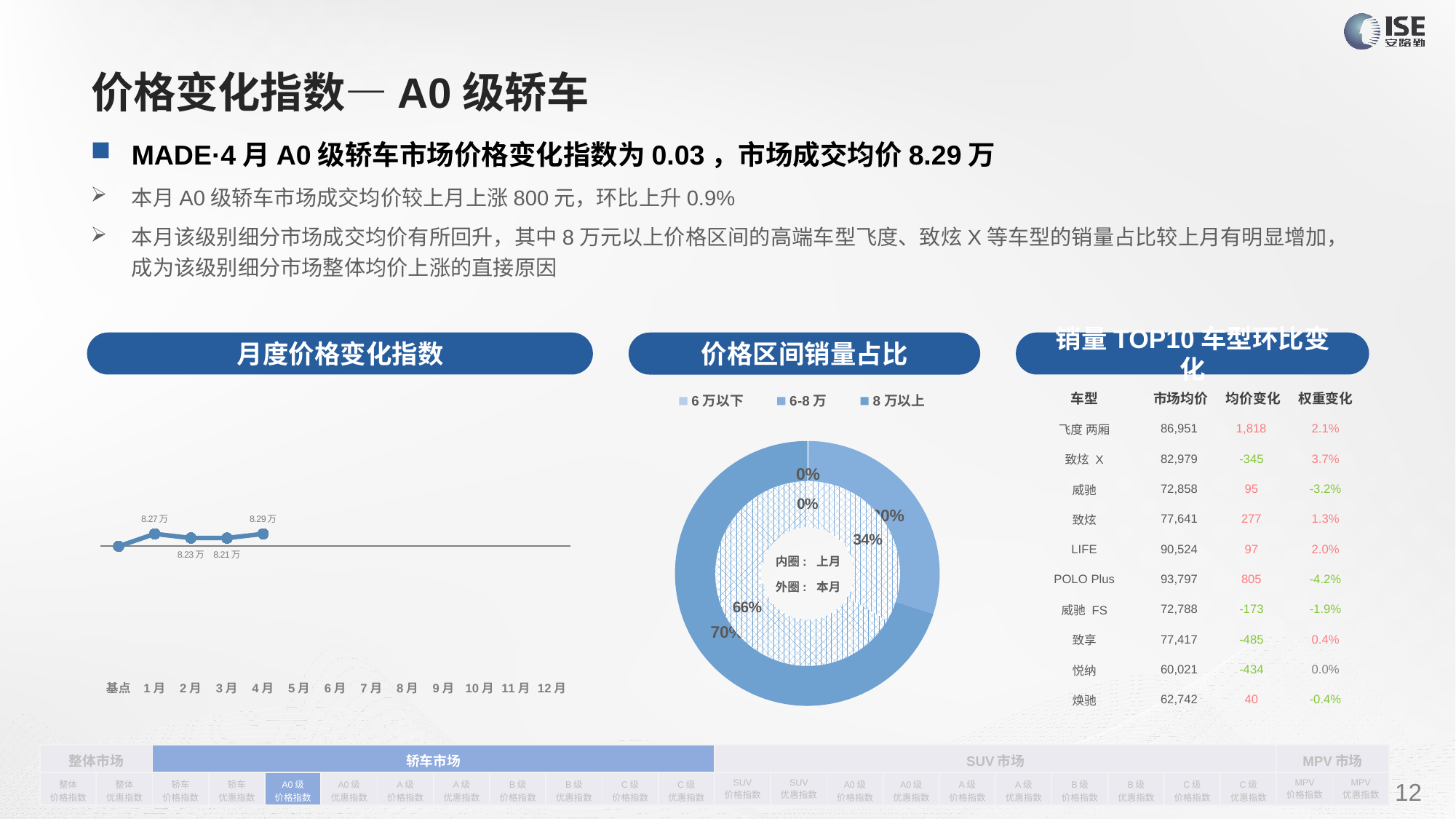

# 价格变化指数—A0级轿车
MADE·4月A0级轿车市场价格变化指数为0.03，市场成交均价8.29万
本月A0级轿车市场成交均价较上月上涨800元，环比上升0.9%
本月该级别细分市场成交均价有所回升，其中8万元以上价格区间的高端车型飞度、致炫X等车型的销量占比较上月有明显增加，成为该级别细分市场整体均价上涨的直接原因
月度价格变化指数

销量TOP10车型环比变化

价格区间销量占比

| 车型 | 市场均价 | 均价变化 | 权重变化 |
| --- | --- | --- | --- |
| 飞度 两厢 | 86,951 | 1,818 | 2.1% |
| 致炫 X | 82,979 | -345 | 3.7% |
| 威驰 | 72,858 | 95 | -3.2% |
| 致炫 | 77,641 | 277 | 1.3% |
| LIFE | 90,524 | 97 | 2.0% |
| POLO Plus | 93,797 | 805 | -4.2% |
| 威驰 FS | 72,788 | -173 | -1.9% |
| 致享 | 77,417 | -485 | 0.4% |
| 悦纳 | 60,021 | -434 | 0.0% |
| 焕驰 | 62,742 | 40 | -0.4% |

### Chart

| Category | 销量 |
|---|---|
| 6万以下 | 32.0 |
| 6-8万 | 3957.0 |
| 8万以上 | 9329.0 |

### Chart

| Category | Y2022 |
|---|---|
| 基点 | 0.0 |
| 1月 | 0.03 |
| 2月 | 0.02 |
| 3月 | 0.02 |
| 4月 | 0.03 |
| 5月 | None |
| 6月 | None |
| 7月 | None |
| 8月 | None |
| 9月 | None |
| 10月 | None |
| 11月 | None |
| 12月 | None |

### Chart

| Category | 销量 |
|---|---|
| 4-6万 | 10.0 |
| 6-8万 | 6405.0 |
| 8-10万 | 12686.0 |
内圈:  上月
外圈:  本月
| 整体市场 |  | 轿车市场 |  |  |  |  |  |  |  |  |  | SUV市场 |  |  |  |  |  |  |  |  |  | MPV市场 |  |
| --- | --- | --- | --- | --- | --- | --- | --- | --- | --- | --- | --- | --- | --- | --- | --- | --- | --- | --- | --- | --- | --- | --- | --- |
| 整体 价格指数 | 整体 优惠指数 | 轿车 价格指数 | 轿车 优惠指数 | A0级 价格指数 | A0级 优惠指数 | A级 价格指数 | A级 优惠指数 | B级 价格指数 | B级 优惠指数 | C级 价格指数 | C级 优惠指数 | SUV 价格指数 | SUV 优惠指数 | A0级 价格指数 | A0级 优惠指数 | A级 价格指数 | A级 优惠指数 | B级 价格指数 | B级 优惠指数 | C级 价格指数 | C级 优惠指数 | MPV 价格指数 | MPV 优惠指数 |
请在插入菜单—页眉和页脚中修改此 文本
12